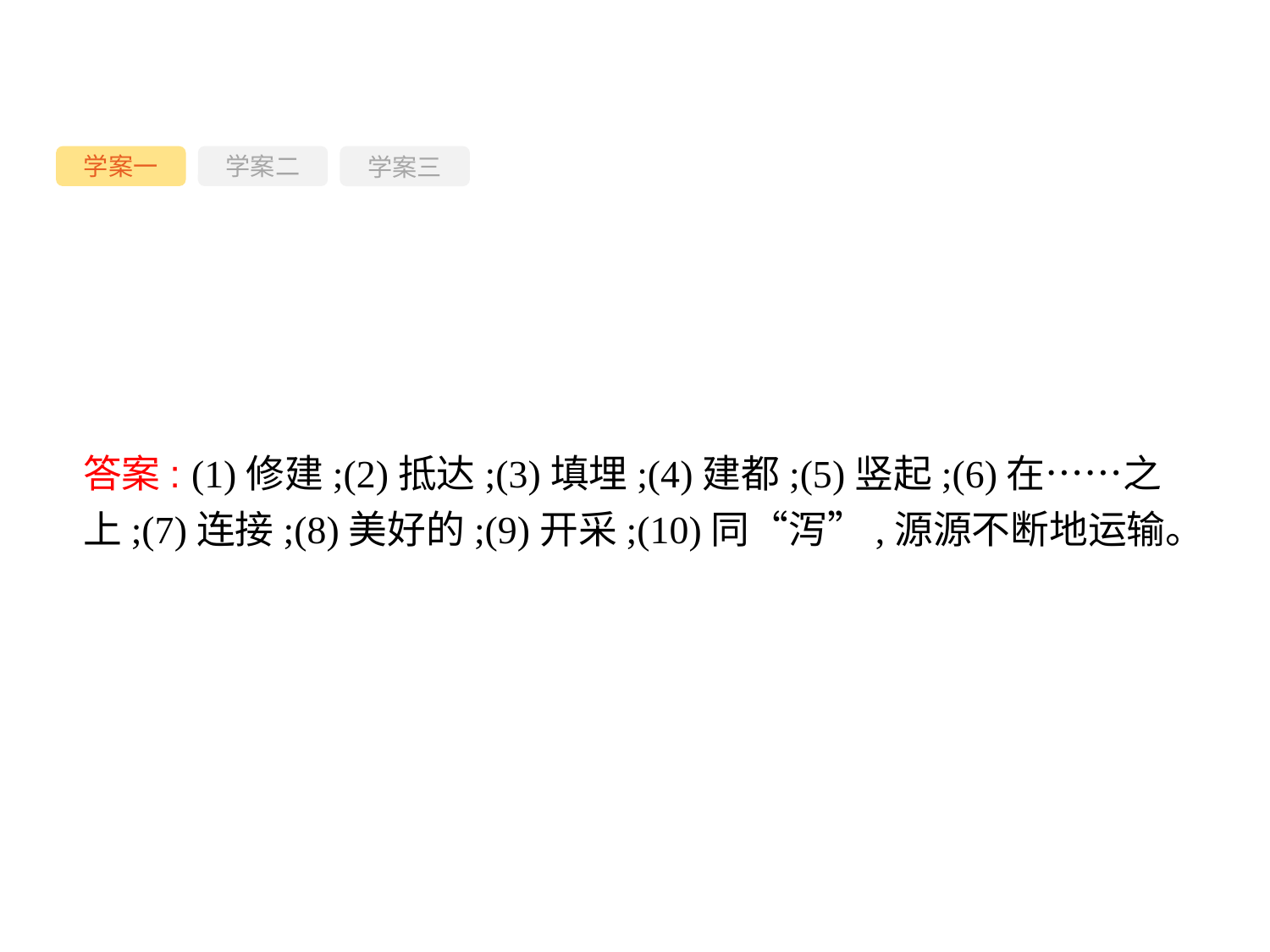

学案一
学案三
学案二
答案: (1)修建;(2)抵达;(3)填埋;(4)建都;(5)竖起;(6)在……之上;(7)连接;(8)美好的;(9)开采;(10)同“泻”,源源不断地运输。
-72-